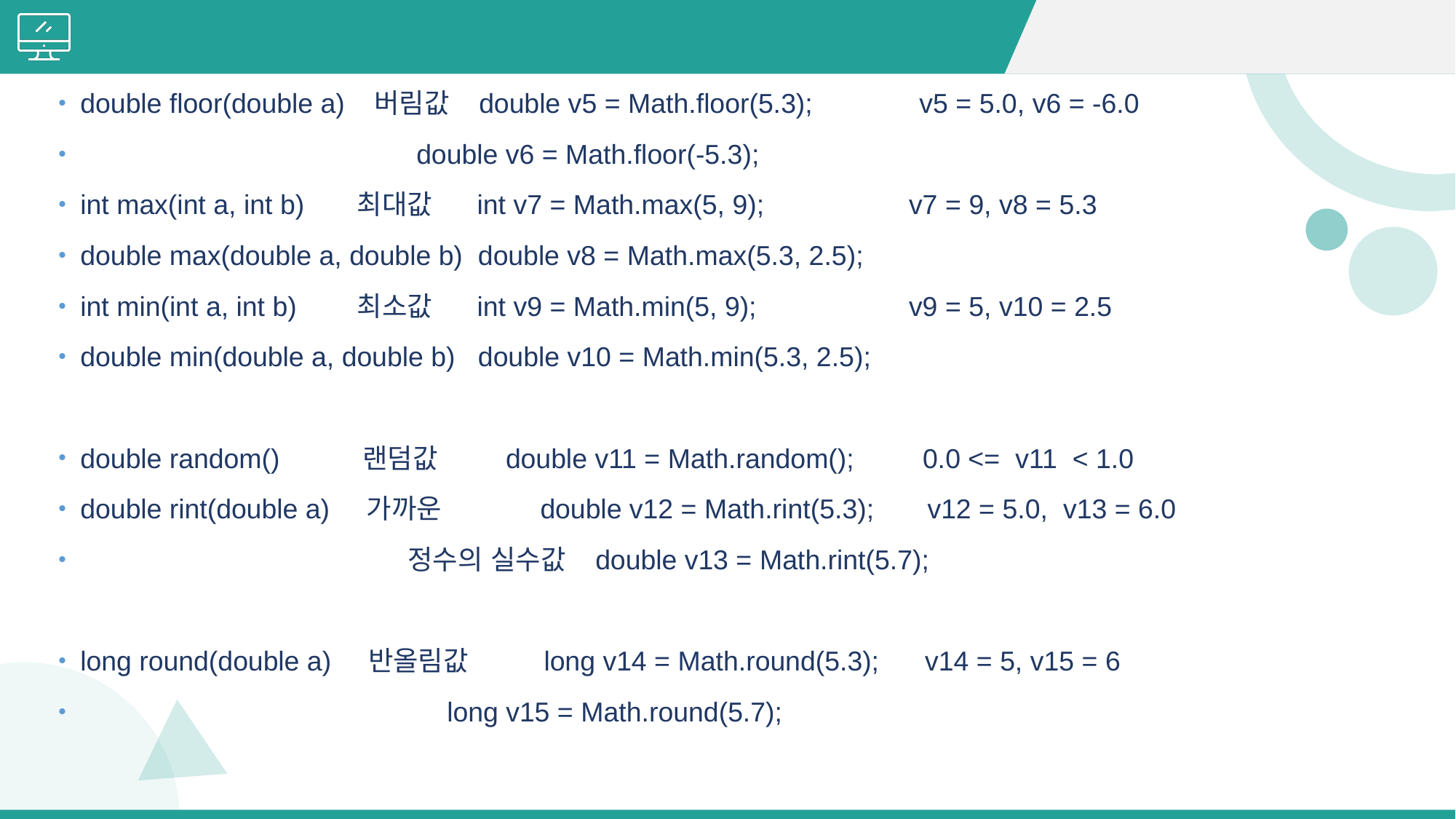

#
double floor(double a)   버림값   double v5 = Math.floor(5.3);              v5 = 5.0, v6 = -6.0
                                            double v6 = Math.floor(-5.3);
int max(int a, int b)      최대값     int v7 = Math.max(5, 9);                   v7 = 9, v8 = 5.3
double max(double a, double b)  double v8 = Math.max(5.3, 2.5);
int min(int a, int b)       최소값     int v9 = Math.min(5, 9);                    v9 = 5, v10 = 2.5
double min(double a, double b)   double v10 = Math.min(5.3, 2.5);

double random()          랜덤값        double v11 = Math.random();         0.0 <=  v11  < 1.0
double rint(double a)    가까운            double v12 = Math.rint(5.3);       v12 = 5.0,  v13 = 6.0
                                          정수의 실수값   double v13 = Math.rint(5.7);

long round(double a)    반올림값         long v14 = Math.round(5.3);      v14 = 5, v15 = 6
                                                long v15 = Math.round(5.7);